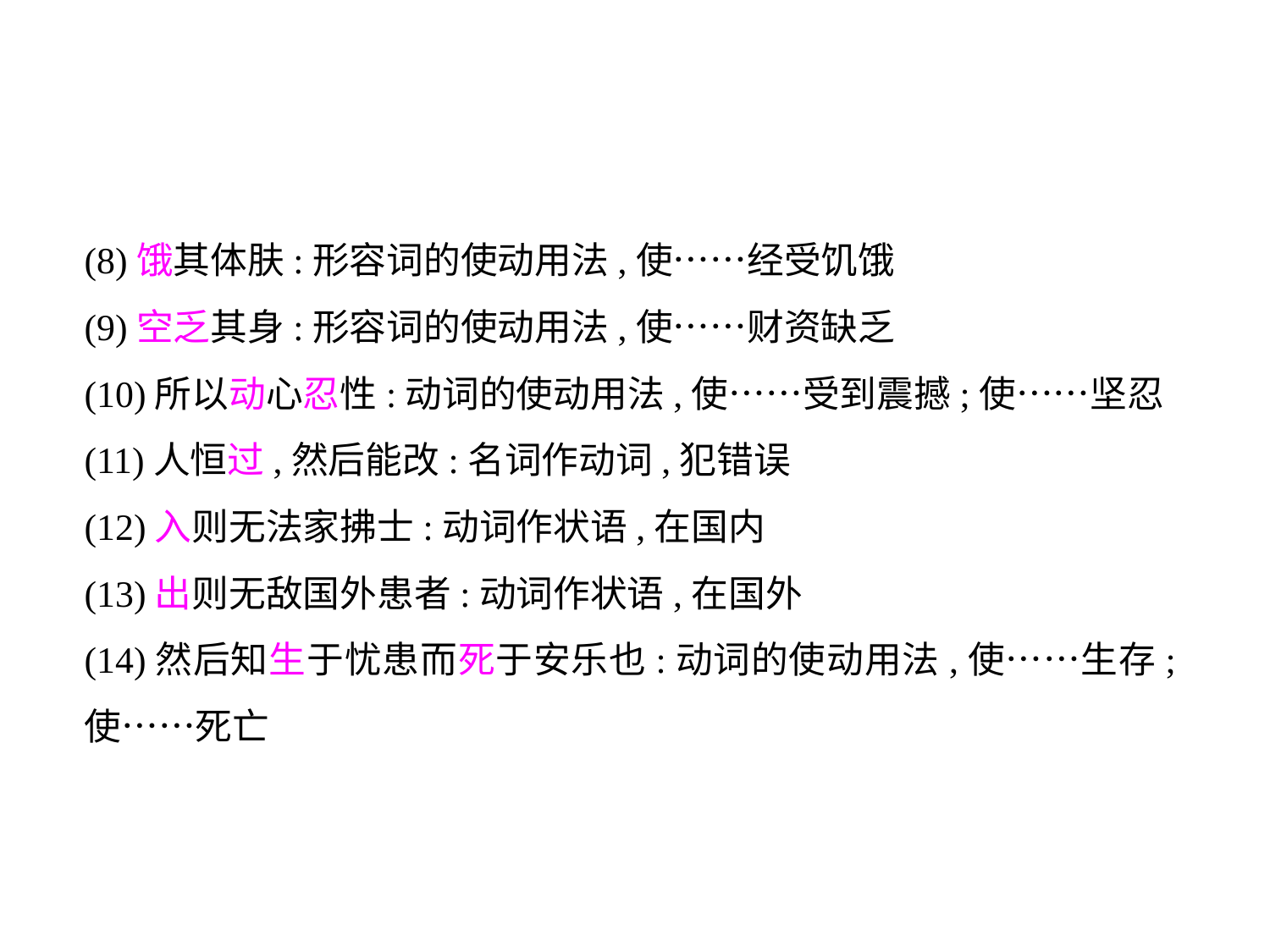

(8)饿其体肤:形容词的使动用法,使……经受饥饿
(9)空乏其身:形容词的使动用法,使……财资缺乏
(10)所以动心忍性:动词的使动用法,使……受到震撼;使……坚忍
(11)人恒过,然后能改:名词作动词,犯错误
(12)入则无法家拂士:动词作状语,在国内
(13)出则无敌国外患者:动词作状语,在国外
(14)然后知生于忧患而死于安乐也:动词的使动用法,使……生存;使……死亡